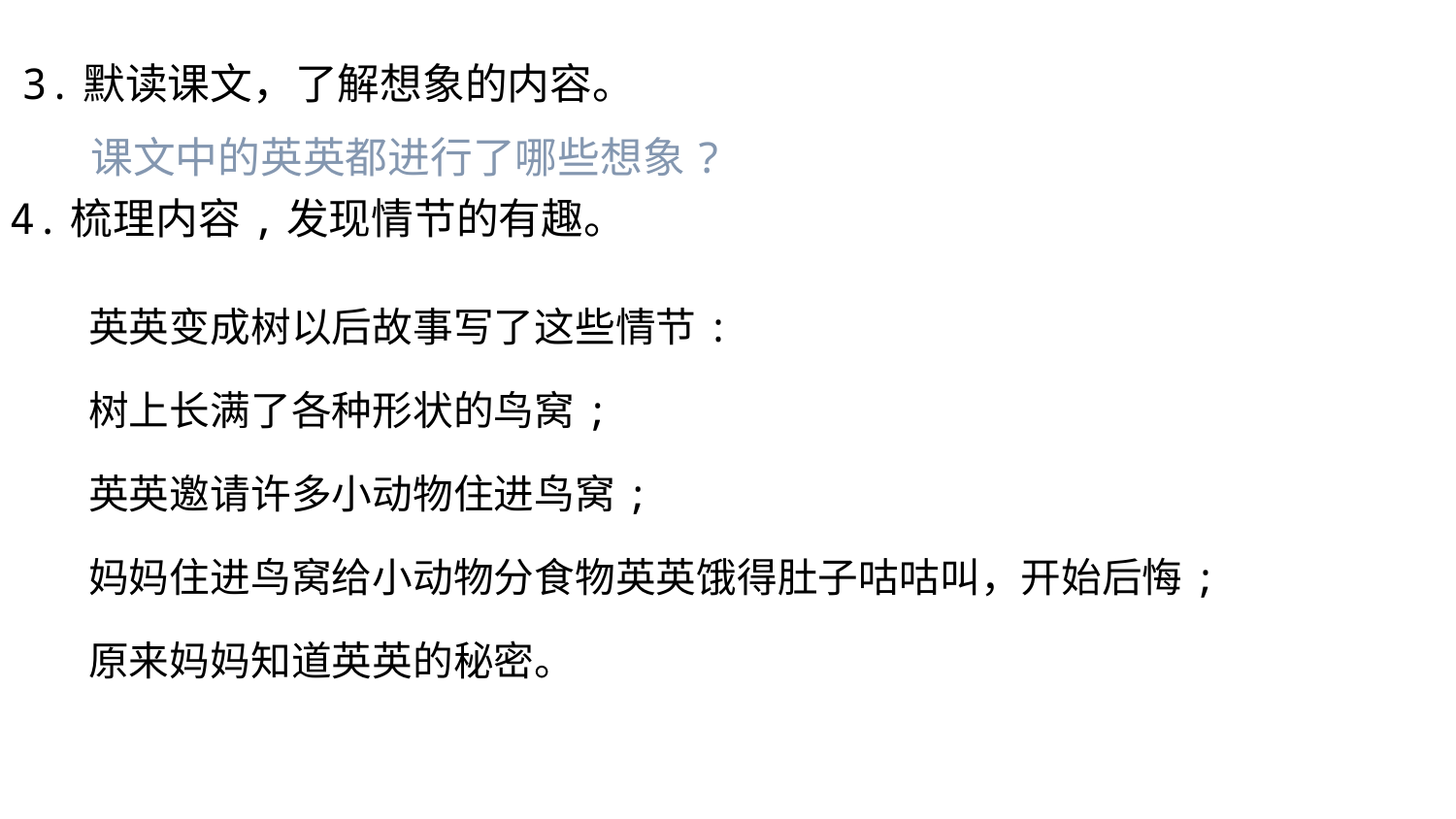

3.默读课文，了解想象的内容。
课文中的英英都进行了哪些想象?
 4.梳理内容,发现情节的有趣。
英英变成树以后故事写了这些情节:
树上长满了各种形状的鸟窝;
英英邀请许多小动物住进鸟窝;
妈妈住进鸟窝给小动物分食物英英饿得肚子咕咕叫，开始后悔;
原来妈妈知道英英的秘密。